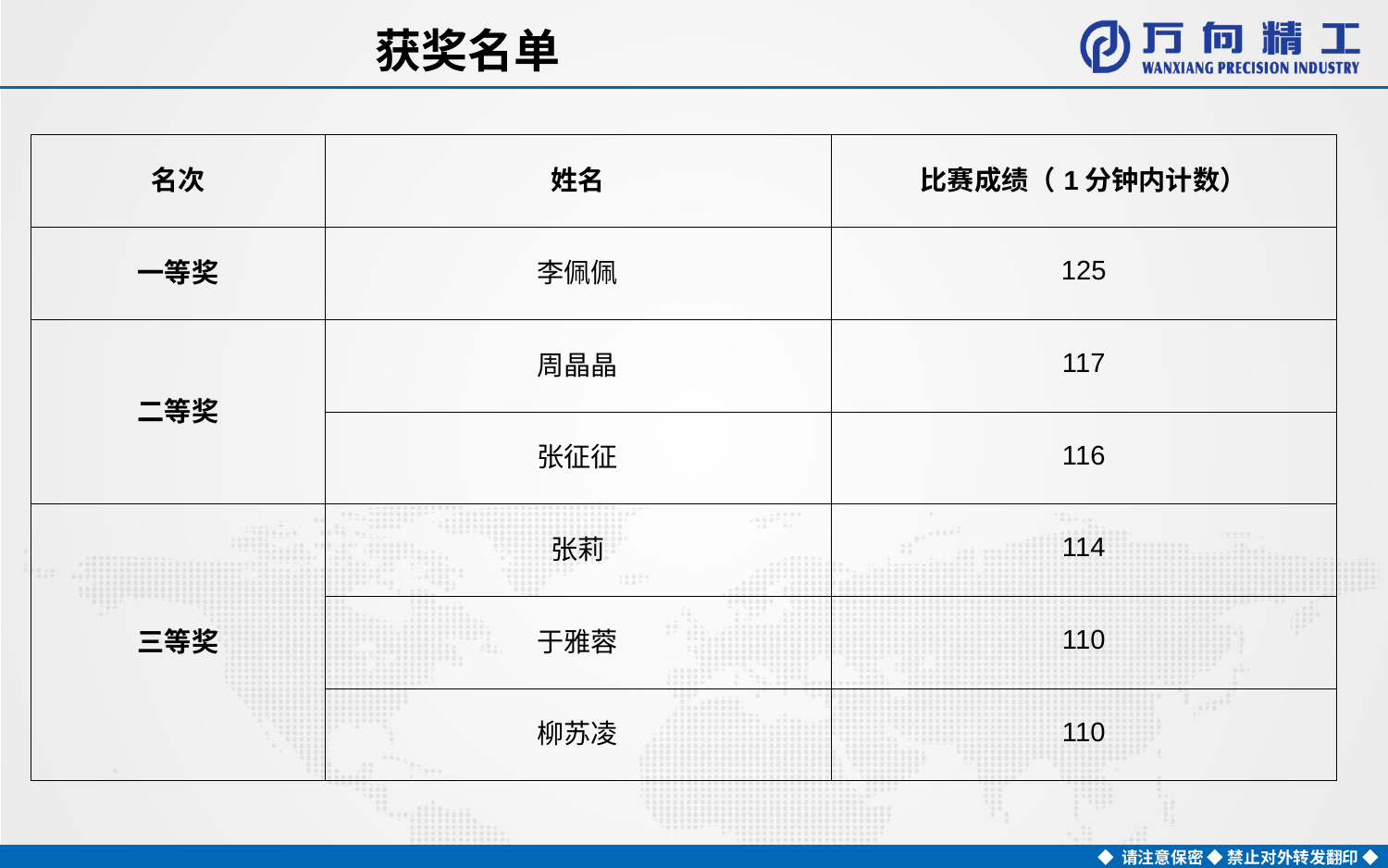

获奖名单
| 名次 | 姓名 | 比赛成绩（1分钟内计数） |
| --- | --- | --- |
| 一等奖 | 李佩佩 | 125 |
| 二等奖 | 周晶晶 | 117 |
|  | 张征征 | 116 |
| 三等奖 | 张莉 | 114 |
|  | 于雅蓉 | 110 |
|  | 柳苏凌 | 110 |